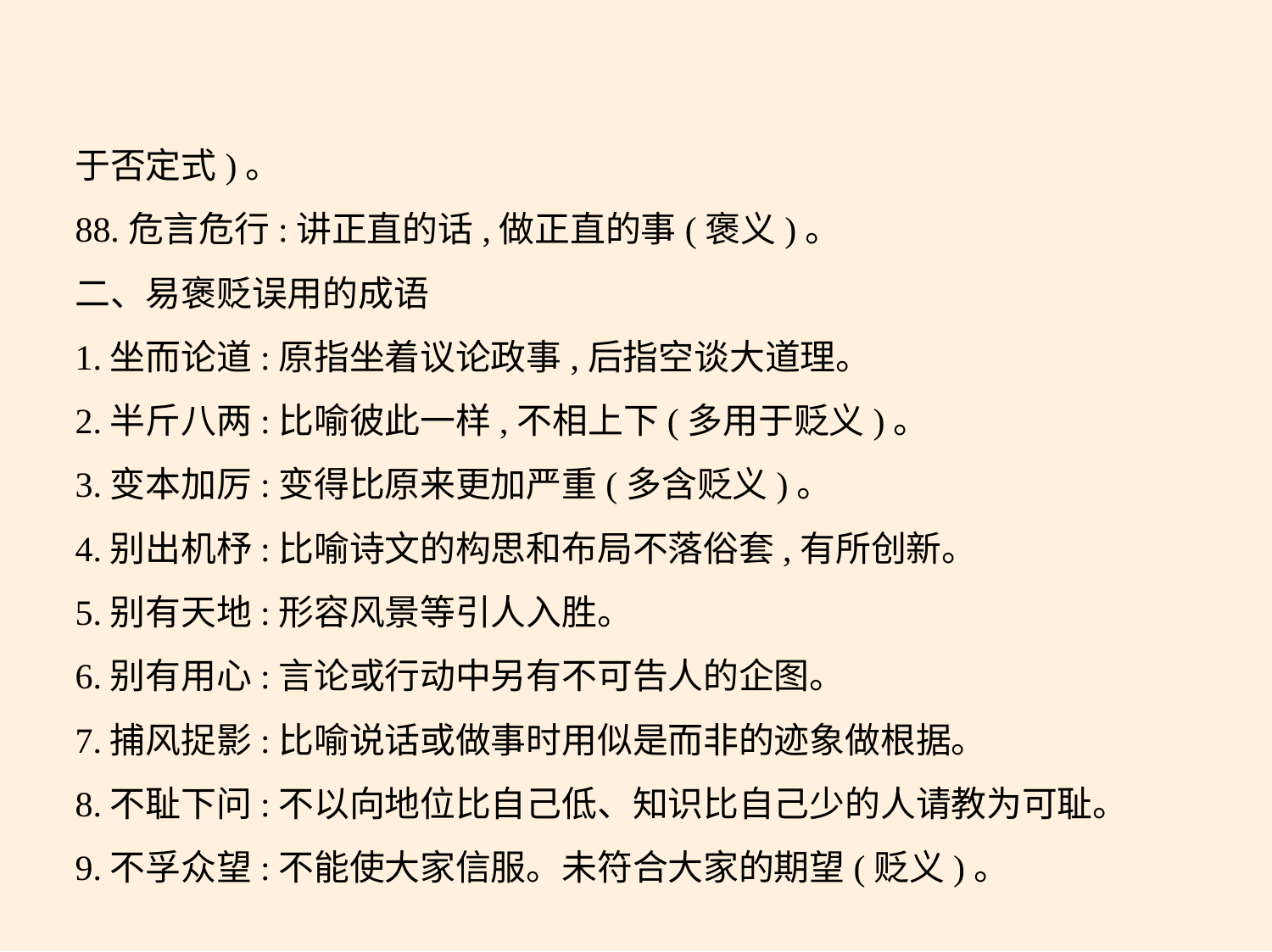

于否定式)。
88.危言危行:讲正直的话,做正直的事(褒义)。
二、易褒贬误用的成语
1.坐而论道:原指坐着议论政事,后指空谈大道理。
2.半斤八两:比喻彼此一样,不相上下(多用于贬义)。
3.变本加厉:变得比原来更加严重(多含贬义)。
4.别出机杼:比喻诗文的构思和布局不落俗套,有所创新。
5.别有天地:形容风景等引人入胜。
6.别有用心:言论或行动中另有不可告人的企图。
7.捕风捉影:比喻说话或做事时用似是而非的迹象做根据。
8.不耻下问:不以向地位比自己低、知识比自己少的人请教为可耻。
9.不孚众望:不能使大家信服。未符合大家的期望(贬义)。